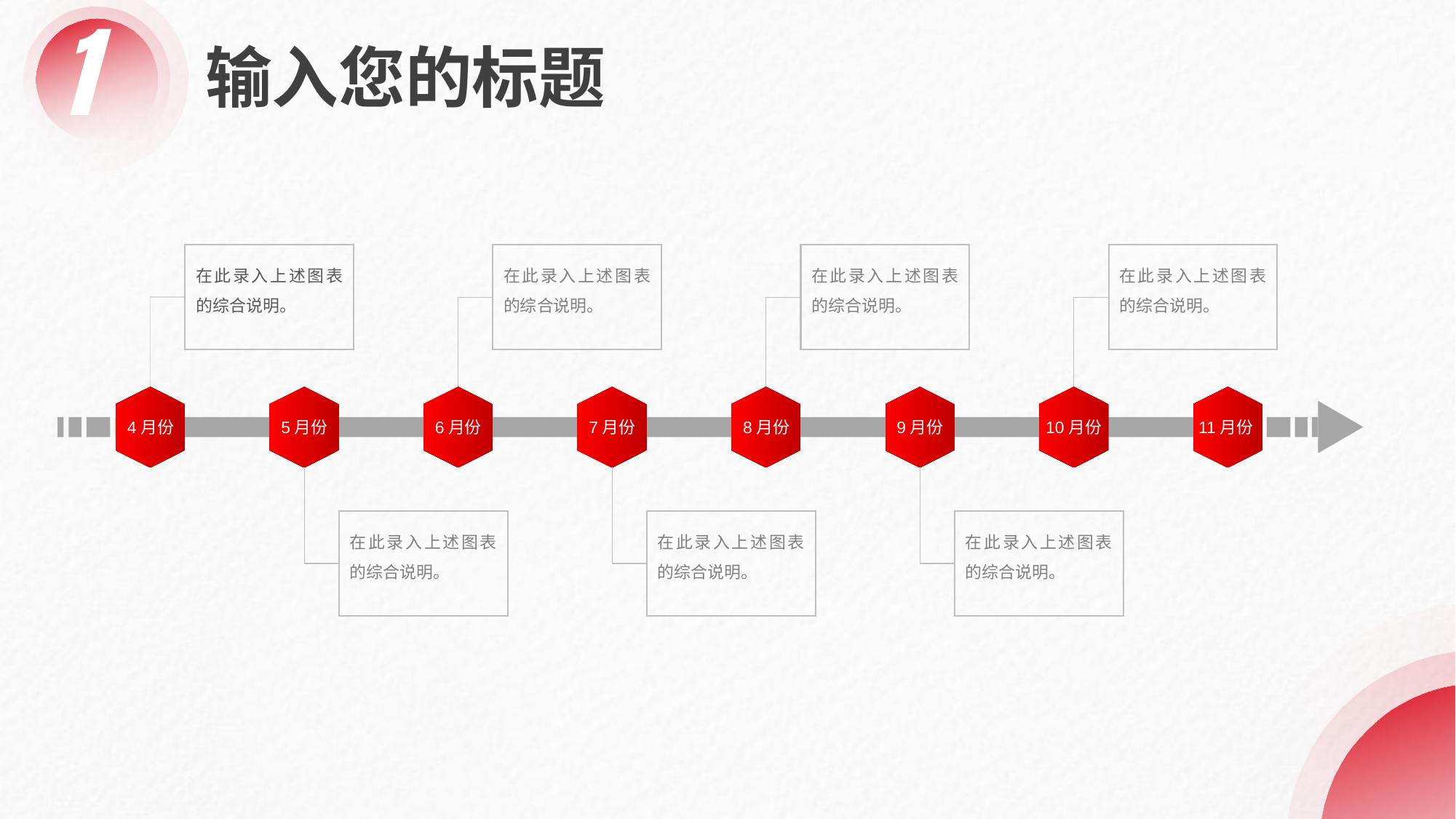

1
输入您的标题

在此录入上述图表的综合说明。

在此录入上述图表的综合说明。

在此录入上述图表的综合说明。

在此录入上述图表的综合说明。

4月份

5月份

6月份

7月份

8月份

9月份

10月份

11月份

在此录入上述图表的综合说明。

在此录入上述图表的综合说明。

在此录入上述图表的综合说明。